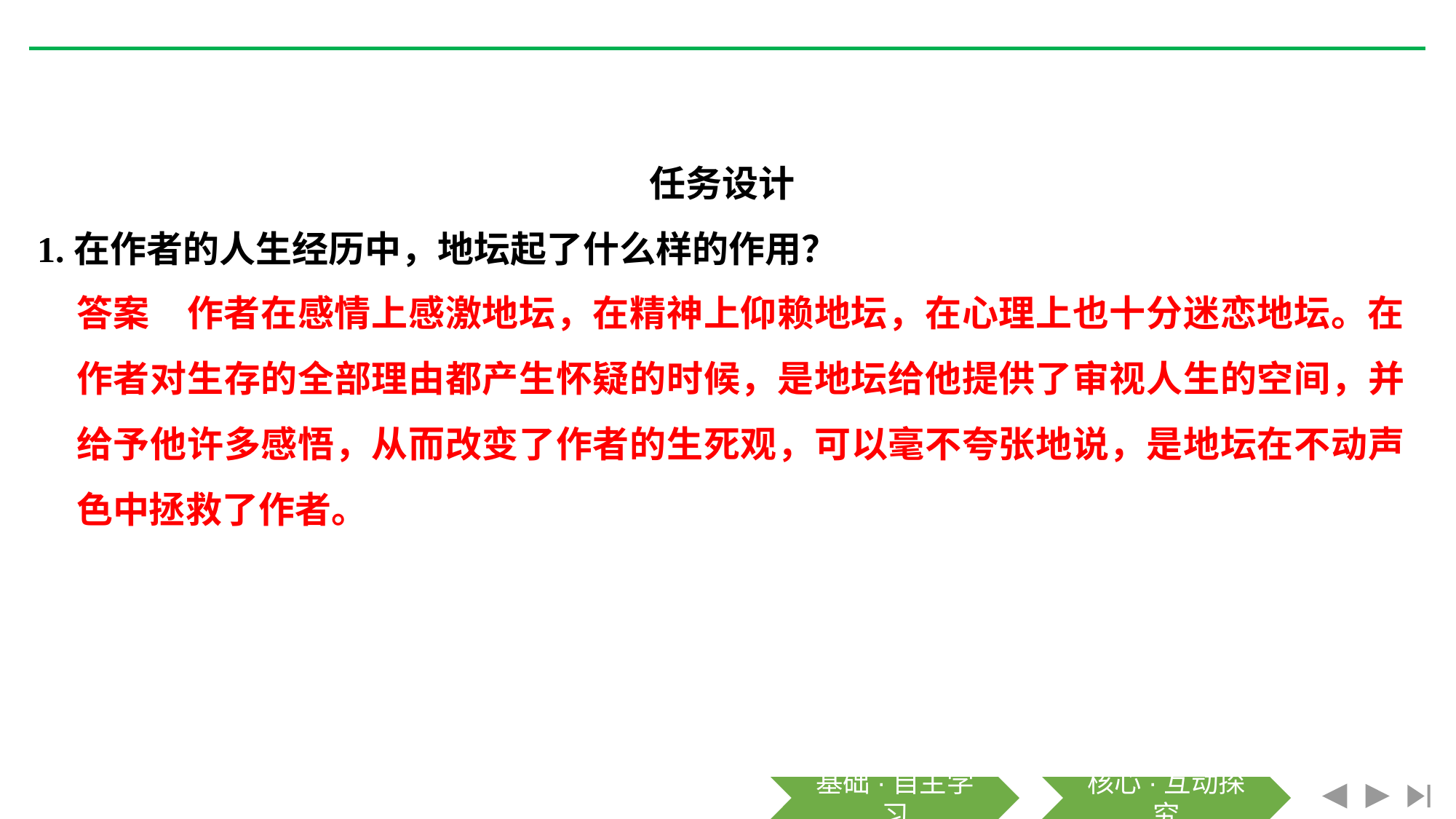

任务设计
1.在作者的人生经历中，地坛起了什么样的作用？
答案　作者在感情上感激地坛，在精神上仰赖地坛，在心理上也十分迷恋地坛。在作者对生存的全部理由都产生怀疑的时候，是地坛给他提供了审视人生的空间，并给予他许多感悟，从而改变了作者的生死观，可以毫不夸张地说，是地坛在不动声色中拯救了作者。